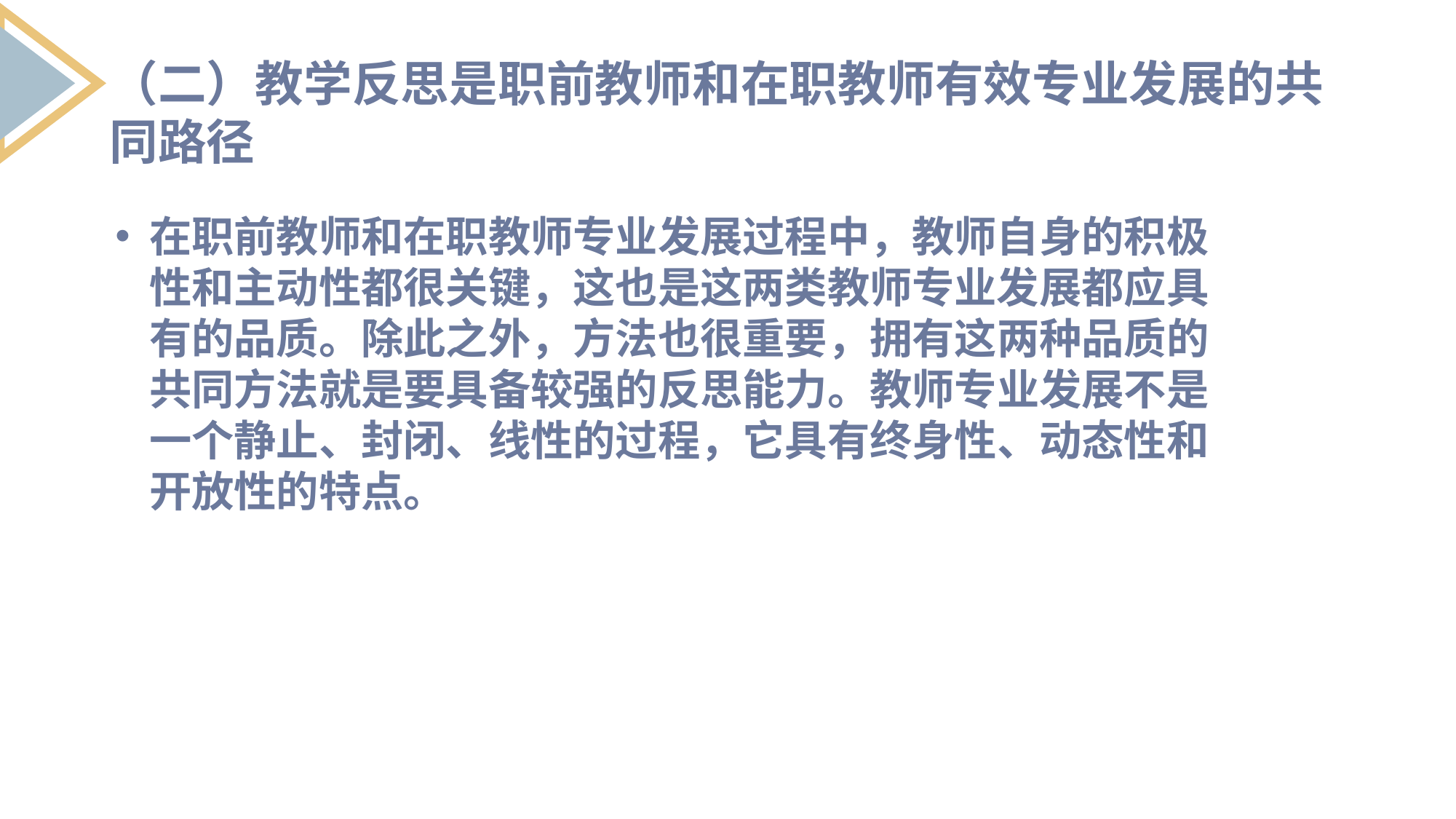

（二）教学反思是职前教师和在职教师有效专业发展的共同路径
在职前教师和在职教师专业发展过程中，教师自身的积极性和主动性都很关键，这也是这两类教师专业发展都应具有的品质。除此之外，方法也很重要，拥有这两种品质的共同方法就是要具备较强的反思能力。教师专业发展不是一个静止、封闭、线性的过程，它具有终身性、动态性和开放性的特点。